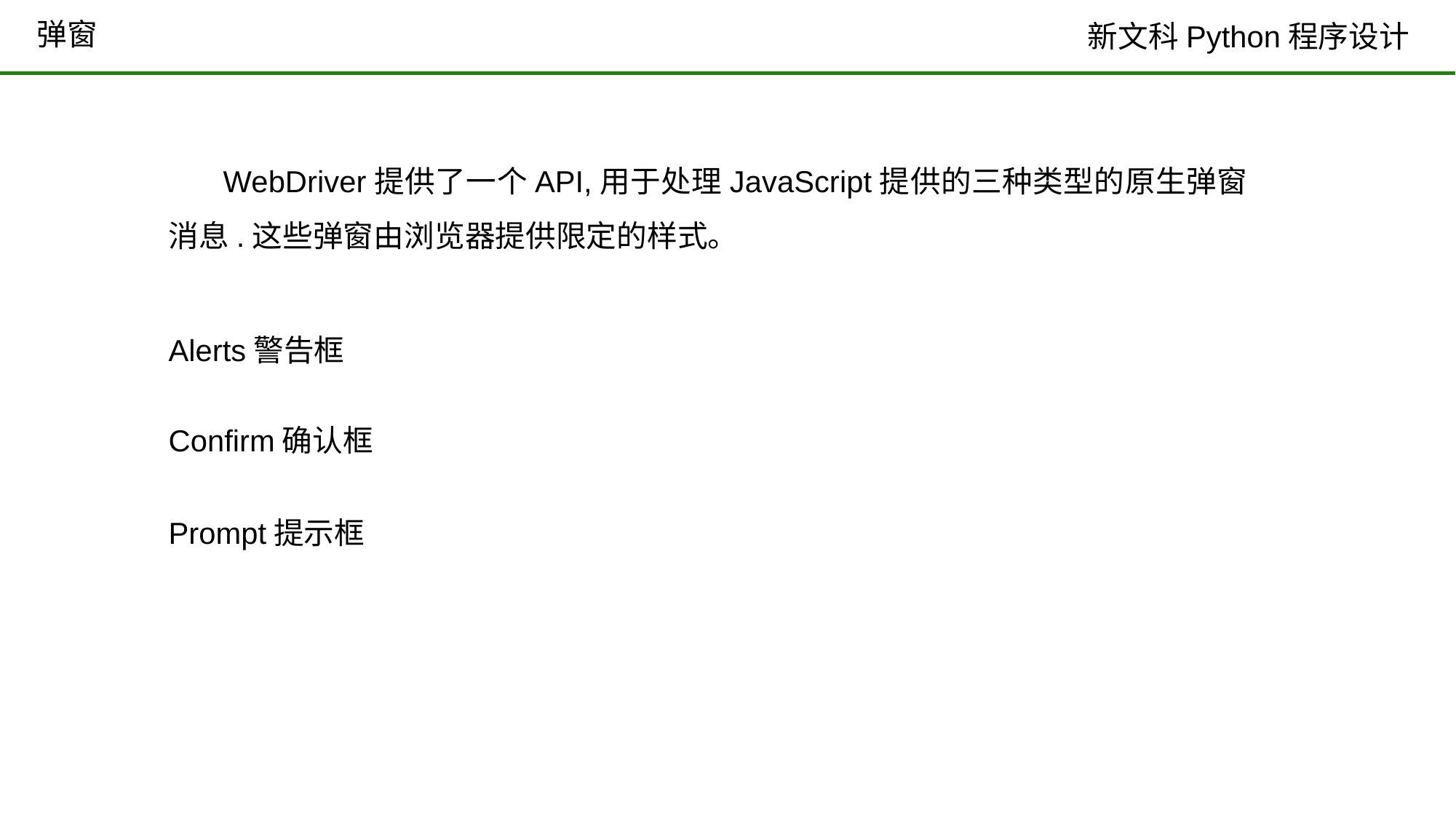

# 弹窗
WebDriver提供了一个API,用于处理JavaScript提供的三种类型的原生弹窗消息.这些弹窗由浏览器提供限定的样式。
Alerts警告框
Confirm确认框
Prompt提示框